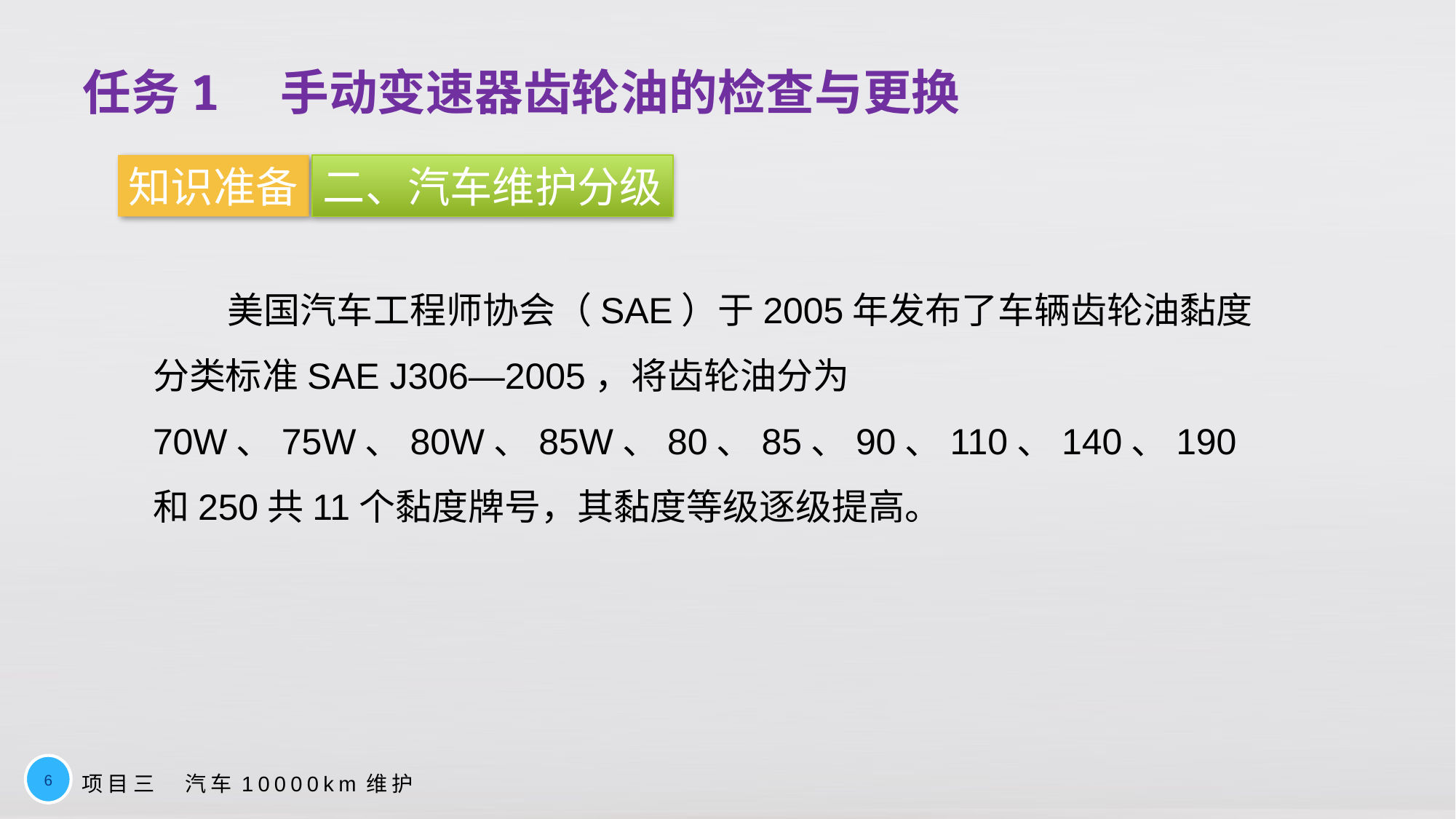

任务1　手动变速器齿轮油的检查与更换
知识准备
二、汽车维护分级
美国汽车工程师协会（SAE）于2005年发布了车辆齿轮油黏度分类标准SAE J306—2005，将齿轮油分为70W、75W、80W、85W、80、85、90、110、140、190和250共11个黏度牌号，其黏度等级逐级提高。
6